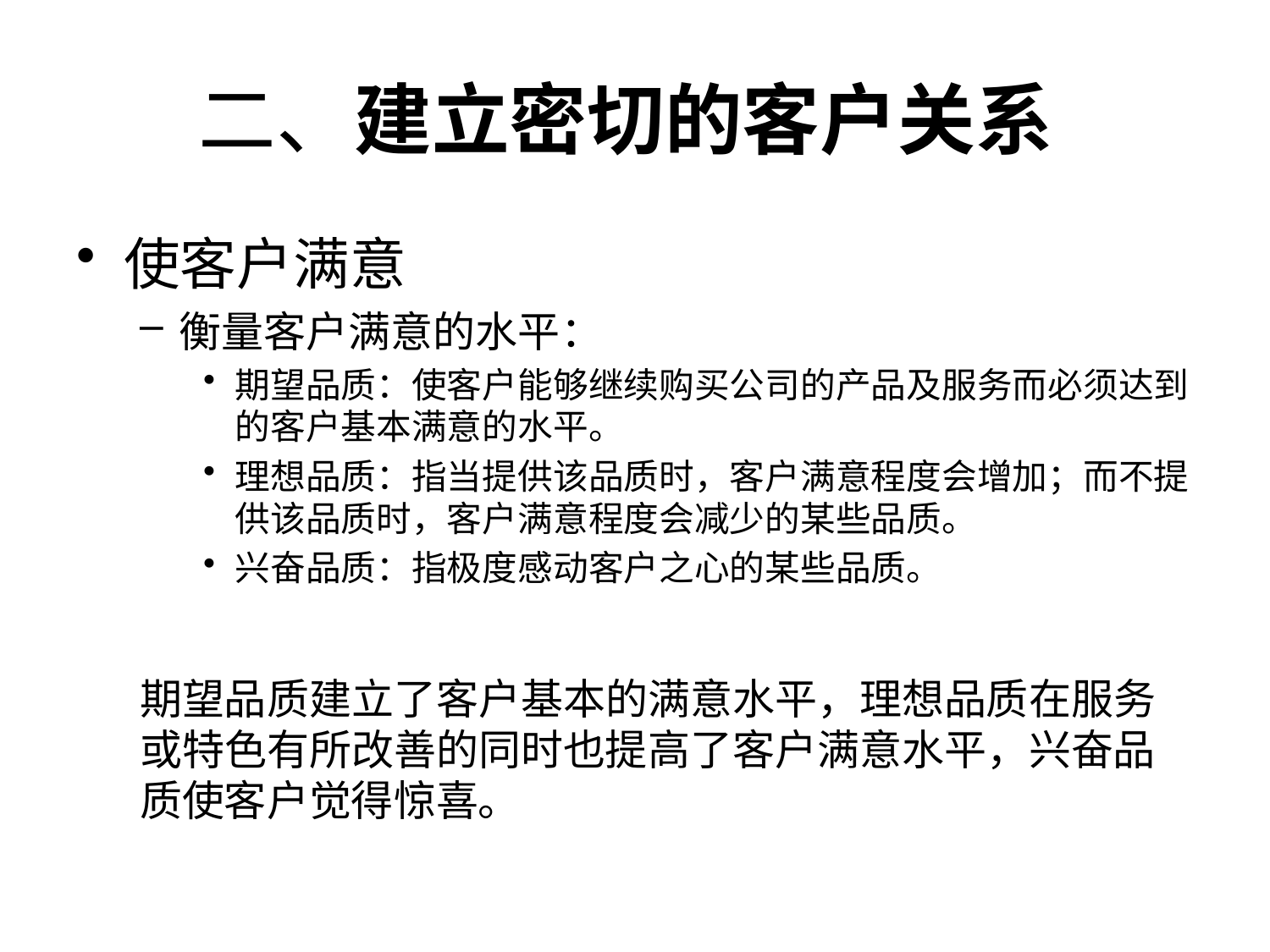

# 二、建立密切的客户关系
使客户满意
衡量客户满意的水平：
期望品质：使客户能够继续购买公司的产品及服务而必须达到的客户基本满意的水平。
理想品质：指当提供该品质时，客户满意程度会增加；而不提供该品质时，客户满意程度会减少的某些品质。
兴奋品质：指极度感动客户之心的某些品质。

期望品质建立了客户基本的满意水平，理想品质在服务或特色有所改善的同时也提高了客户满意水平，兴奋品质使客户觉得惊喜。